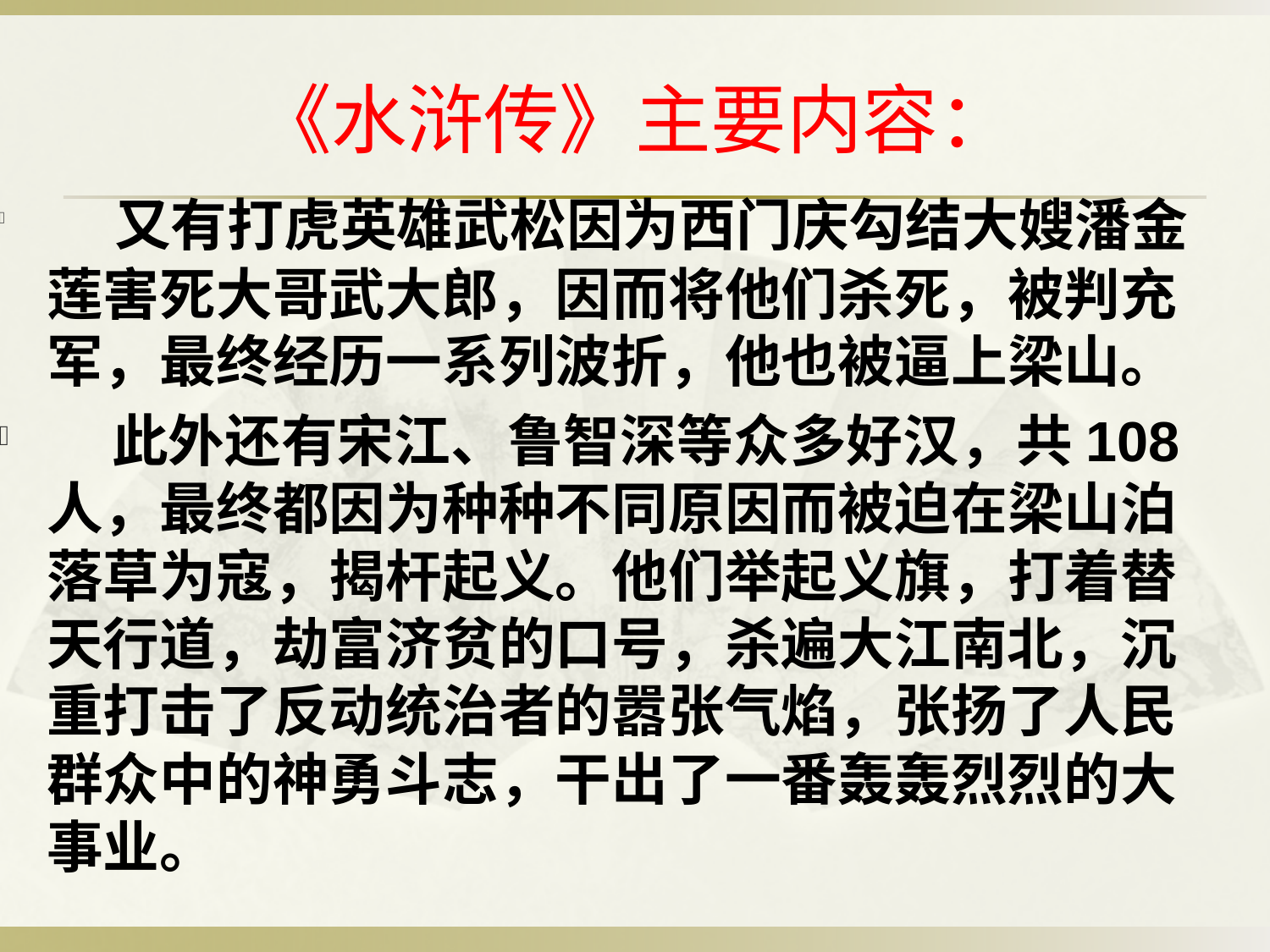

# 《水浒传》主要内容：
      又有打虎英雄武松因为西门庆勾结大嫂潘金莲害死大哥武大郎，因而将他们杀死，被判充军，最终经历一系列波折，他也被逼上梁山。
    此外还有宋江、鲁智深等众多好汉，共108人，最终都因为种种不同原因而被迫在梁山泊落草为寇，揭杆起义。他们举起义旗，打着替天行道，劫富济贫的口号，杀遍大江南北，沉重打击了反动统治者的嚣张气焰，张扬了人民群众中的神勇斗志，干出了一番轰轰烈烈的大事业。